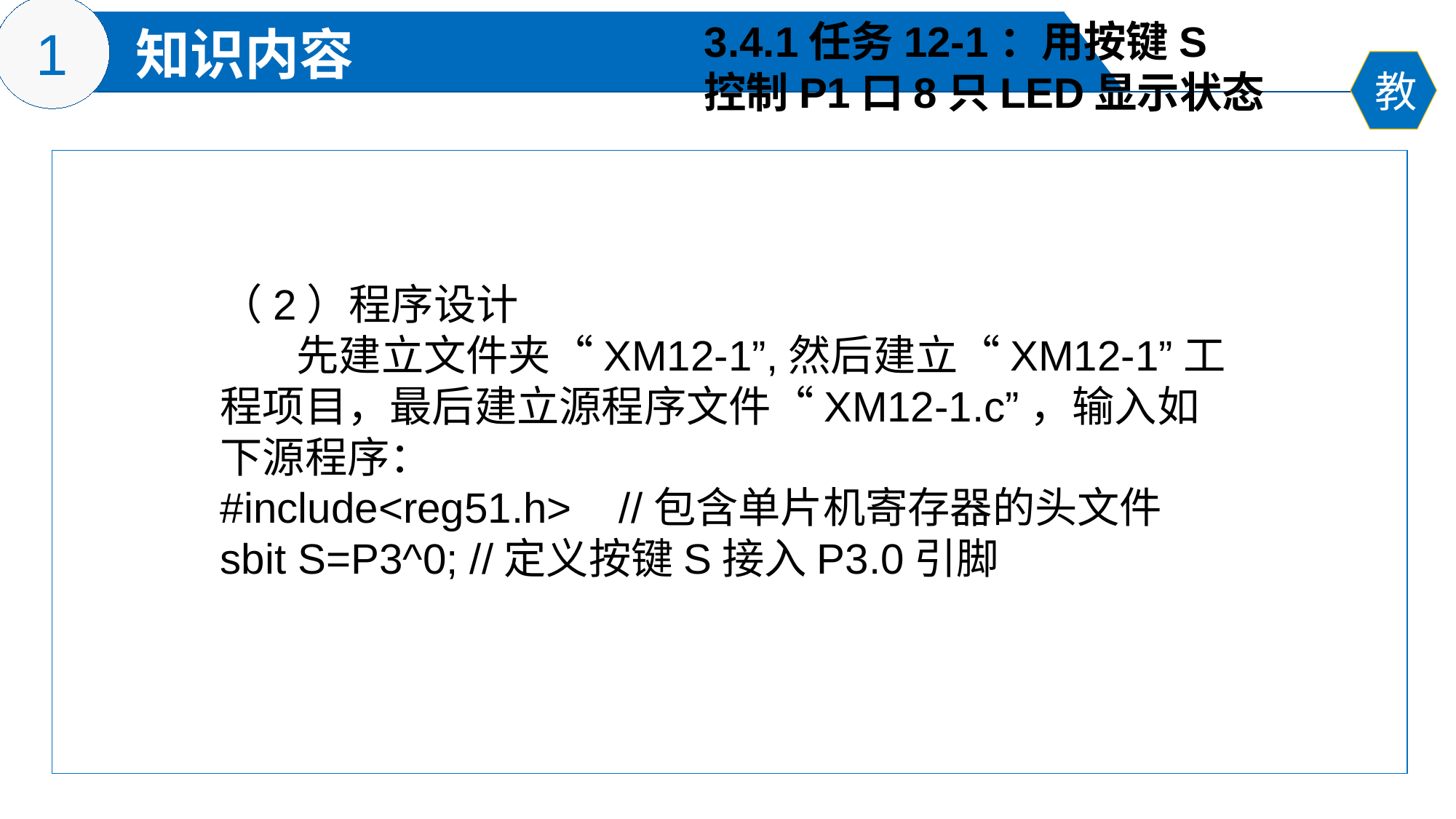

3.4.1任务12-1：用按键S
控制P1口8只LED显示状态
（2）程序设计
       先建立文件夹“XM12-1”,然后建立“XM12-1”工程项目，最后建立源程序文件“XM12-1.c”，输入如下源程序：
#include<reg51.h>    //包含单片机寄存器的头文件
sbit S=P3^0; //定义按键S接入P3.0引脚